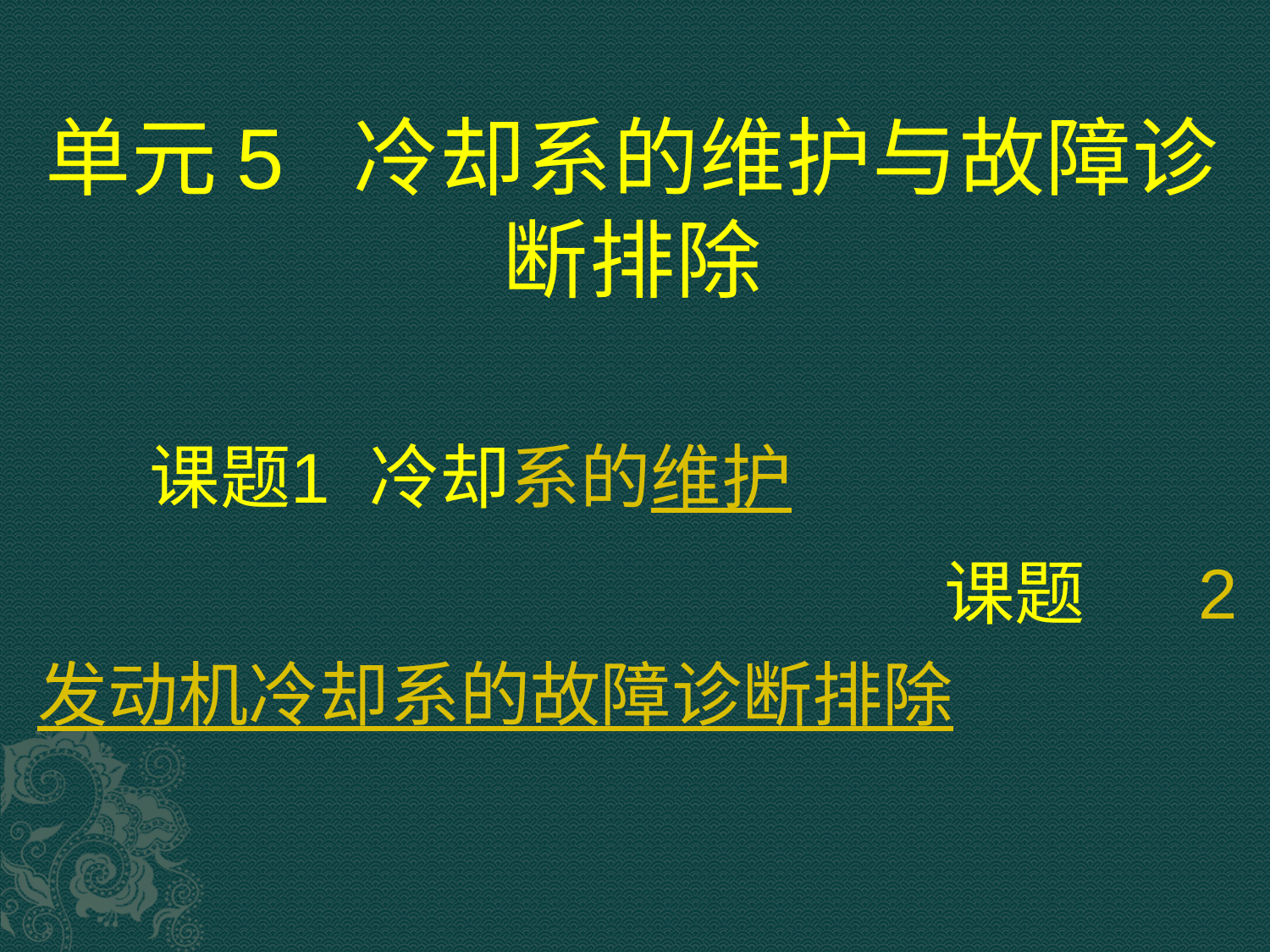

# 单元5  冷却系的维护与故障诊断排除
      课题1  冷却系的维护
      课题2 发动机冷却系的故障诊断排除